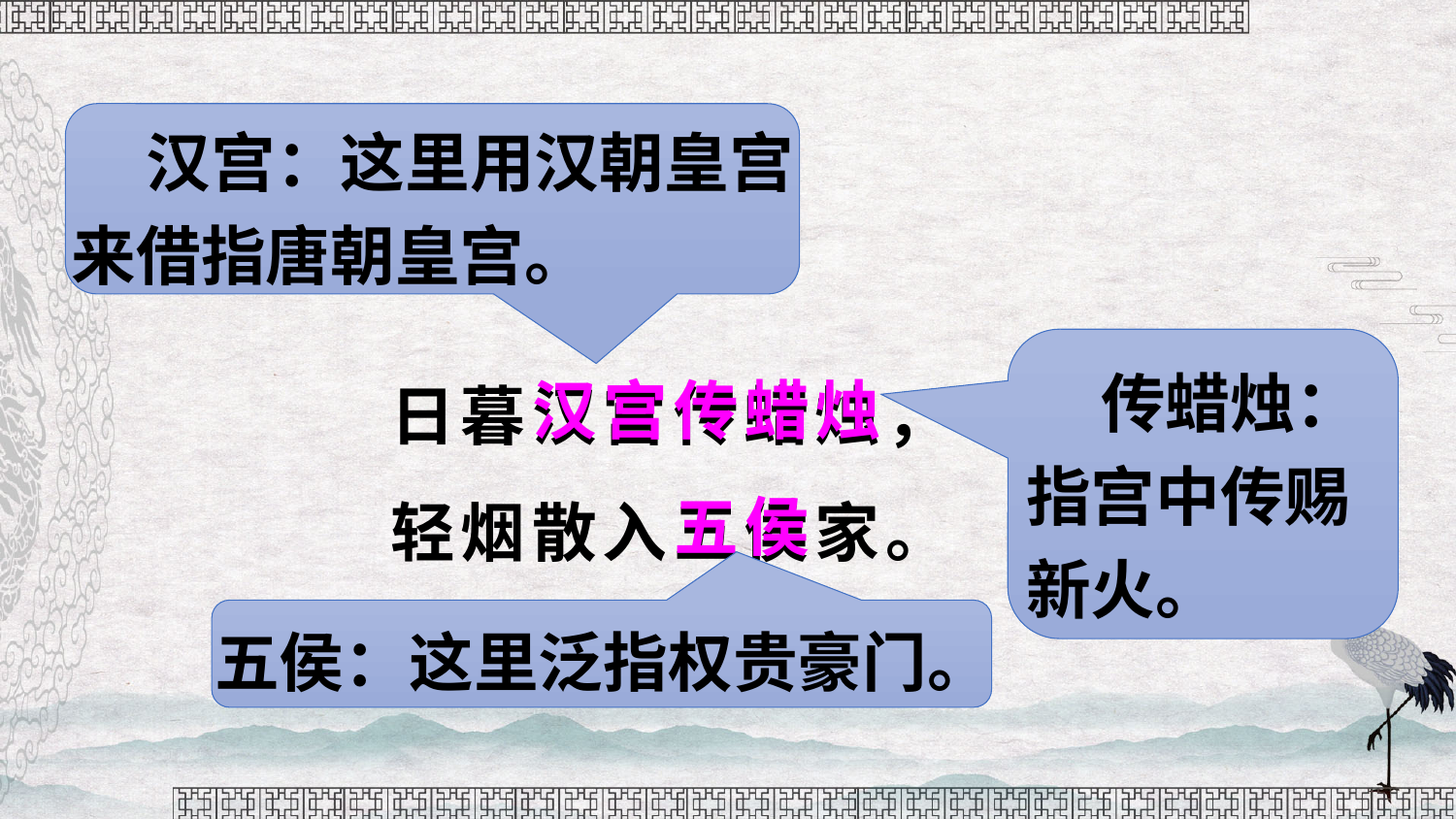

汉宫：这里用汉朝皇宫来借指唐朝皇宫。

日暮汉宫传蜡烛，
轻烟散入五侯家。

    传蜡烛：指宫中传赐新火。
汉宫
传蜡烛
五侯
五侯：这里泛指权贵豪门。